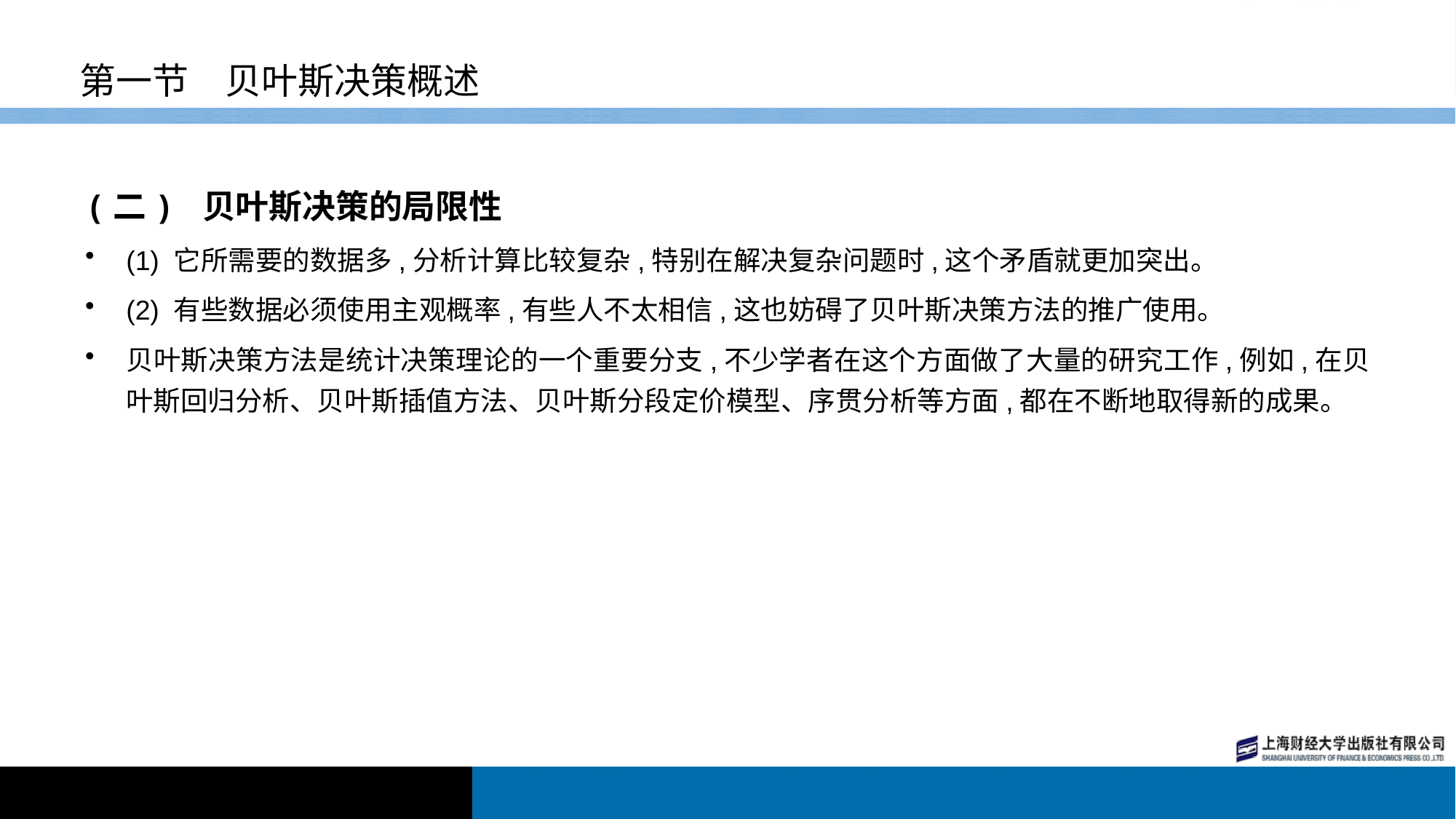

# 第一节　贝叶斯决策概述
(二) 贝叶斯决策的局限性
(1) 它所需要的数据多,分析计算比较复杂,特别在解决复杂问题时,这个矛盾就更加突出。
(2) 有些数据必须使用主观概率,有些人不太相信,这也妨碍了贝叶斯决策方法的推广使用。
贝叶斯决策方法是统计决策理论的一个重要分支,不少学者在这个方面做了大量的研究工作,例如,在贝叶斯回归分析、贝叶斯插值方法、贝叶斯分段定价模型、序贯分析等方面,都在不断地取得新的成果。

7